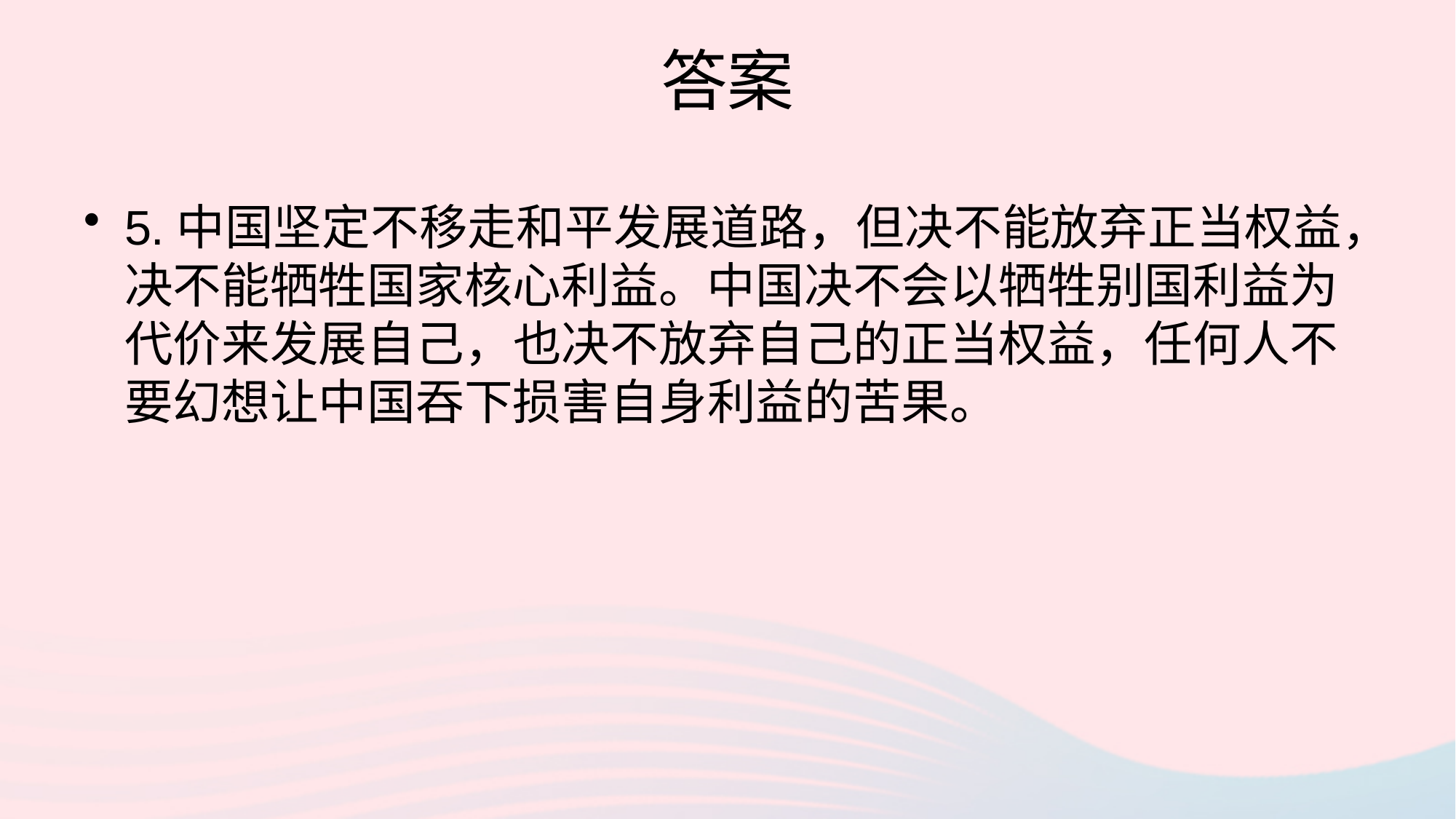

# 答案
5.中国坚定不移走和平发展道路，但决不能放弃正当权益，决不能牺牲国家核心利益。中国决不会以牺牲别国利益为代价来发展自己，也决不放弃自己的正当权益，任何人不要幻想让中国吞下损害自身利益的苦果。